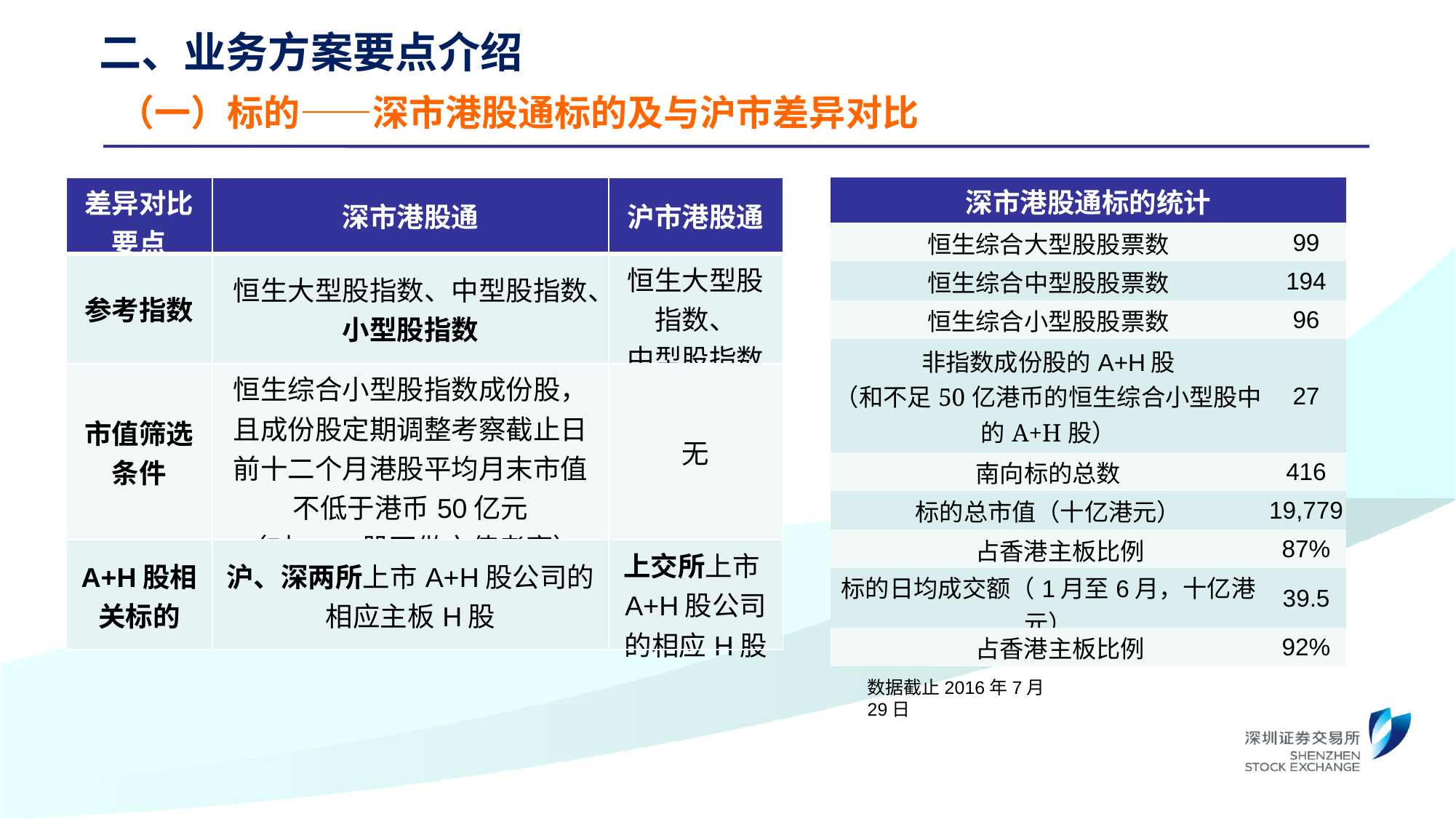

二、业务方案要点介绍
（一）标的——深市港股通标的及与沪市差异对比

| 差异对比要点 | 深市港股通 | 沪市港股通 |
| --- | --- | --- |
| 参考指数 | 恒生大型股指数、中型股指数、小型股指数 | 恒生大型股指数、 中型股指数 |
| 市值筛选条件 | 恒生综合小型股指数成份股，且成份股定期调整考察截止日前十二个月港股平均月末市值不低于港币50亿元 （对A+H股不做市值考察） | 无 |
| A+H股相关标的 | 沪、深两所上市A+H股公司的相应主板H股 | 上交所上市A+H股公司的相应H股 |
| 深市港股通标的统计 |  |
| --- | --- |
| 恒生综合大型股股票数 | 99 |
| 恒生综合中型股股票数 | 194 |
| 恒生综合小型股股票数 | 96 |
| 非指数成份股的A+H股 （和不足50亿港币的恒生综合小型股中的A+H股） | 27 |
| 南向标的总数 | 416 |
| 标的总市值（十亿港元） | 19,779 |
| 占香港主板比例 | 87% |
| 标的日均成交额（1月至6月，十亿港元） | 39.5 |
| 占香港主板比例 | 92% |
数据截止2016年7月29日